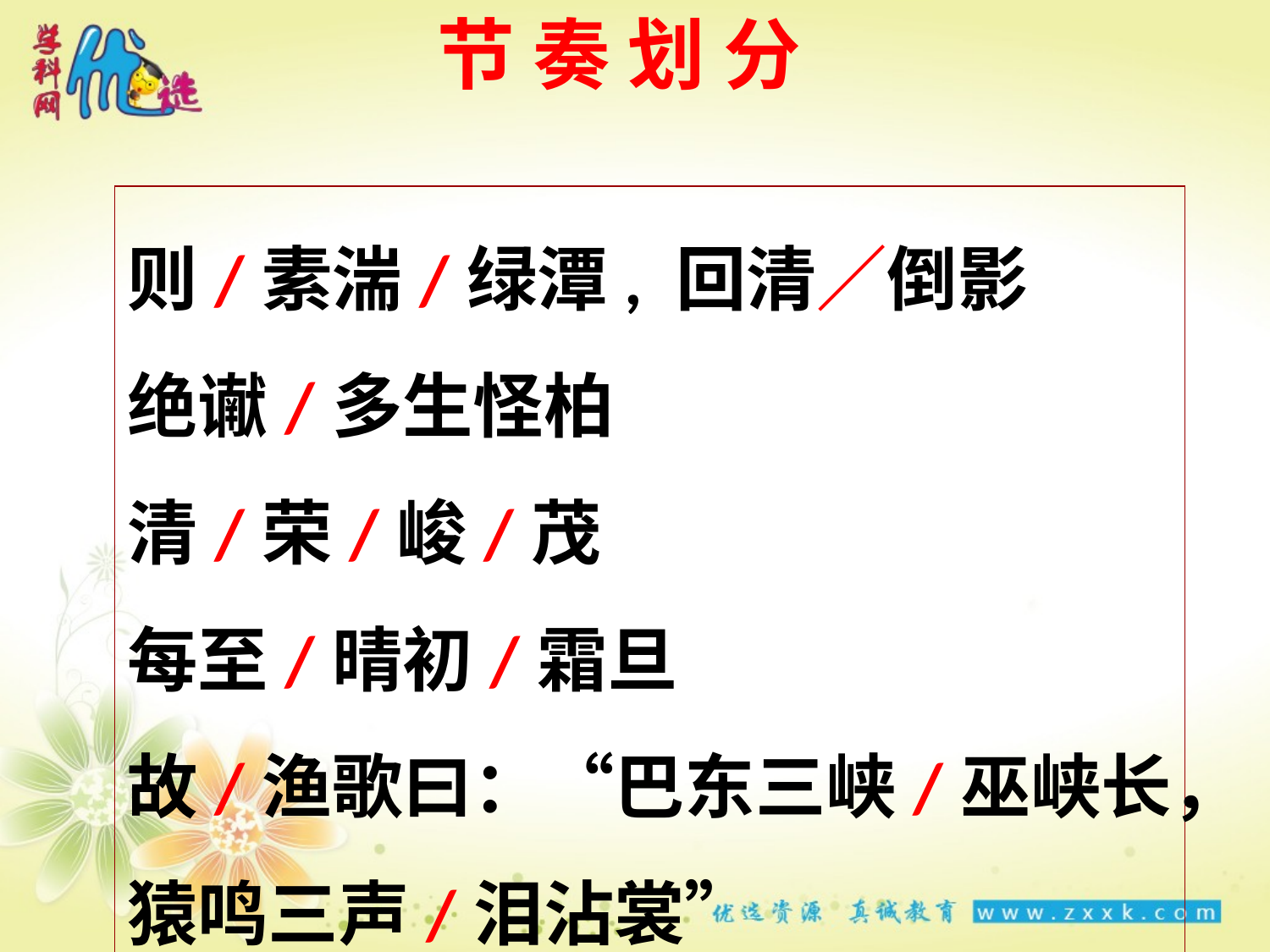

# 节 奏 划 分
则/素湍/绿潭, 回清／倒影
绝谳/多生怪柏          清/荣/峻/茂
每至/晴初/霜旦
故/渔歌曰：“巴东三峡/巫峡长，
猿鸣三声/泪沾裳”